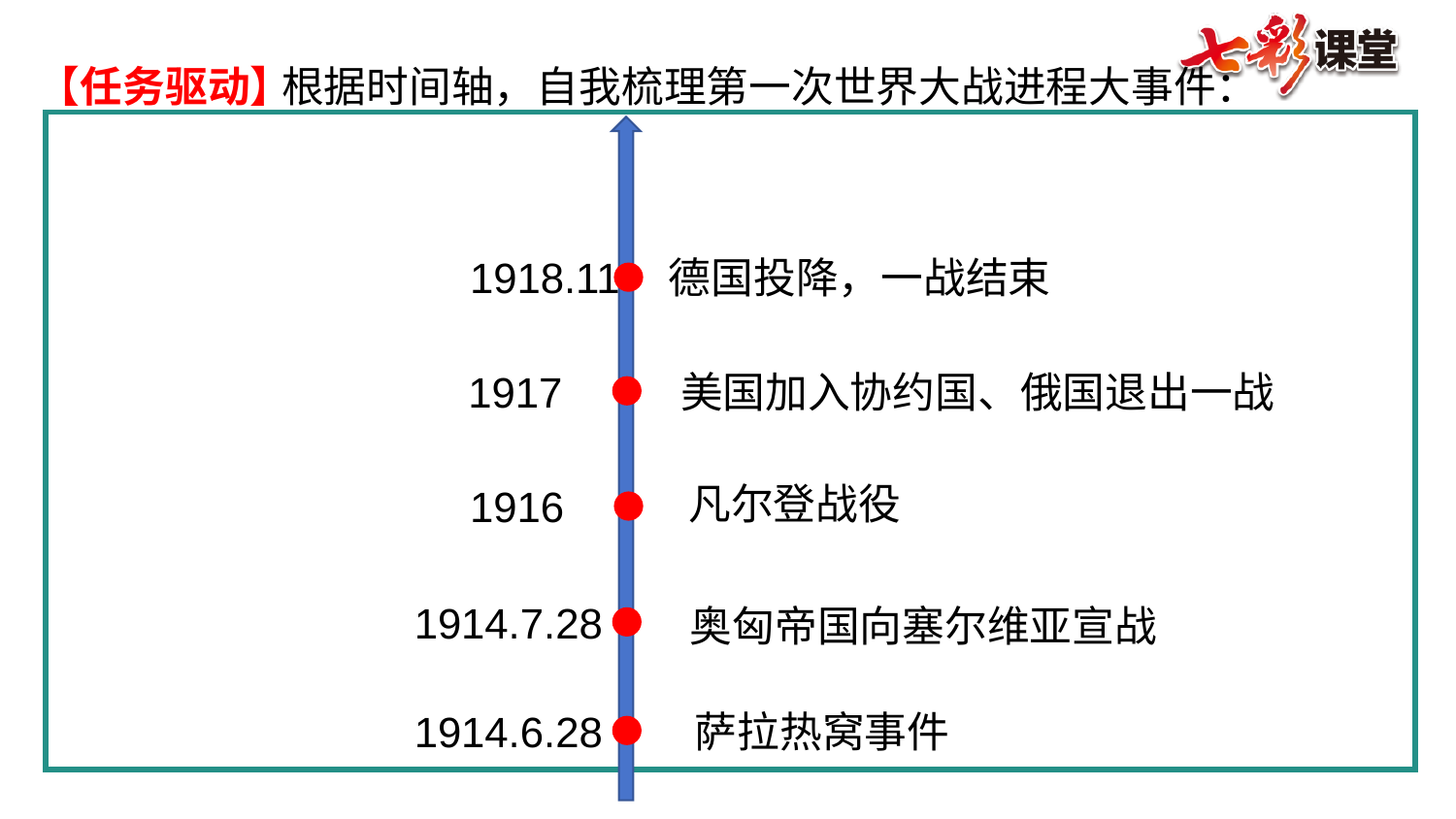

【任务驱动】
根据时间轴，自我梳理第一次世界大战进程大事件：

1918.11
德国投降，一战结束

美国加入协约国、俄国退出一战
1917

凡尔登战役
1916

1914.7.28
奥匈帝国向塞尔维亚宣战

萨拉热窝事件
1914.6.28